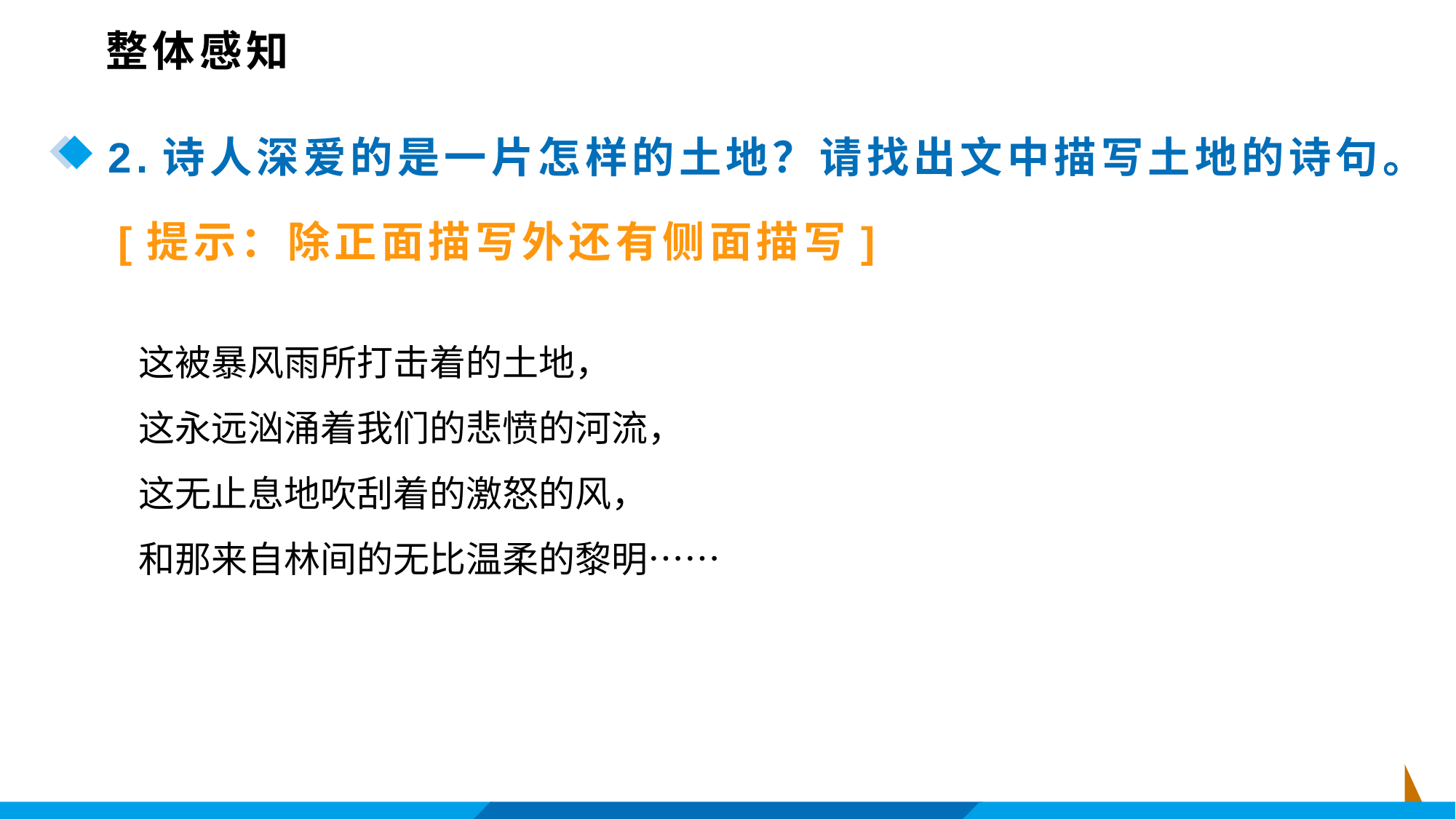

整体感知
2.诗人深爱的是一片怎样的土地？请找出文中描写土地的诗句。

[提示：除正面描写外还有侧面描写]
这被暴风雨所打击着的土地，
这永远汹涌着我们的悲愤的河流，
这无止息地吹刮着的激怒的风，
和那来自林间的无比温柔的黎明……